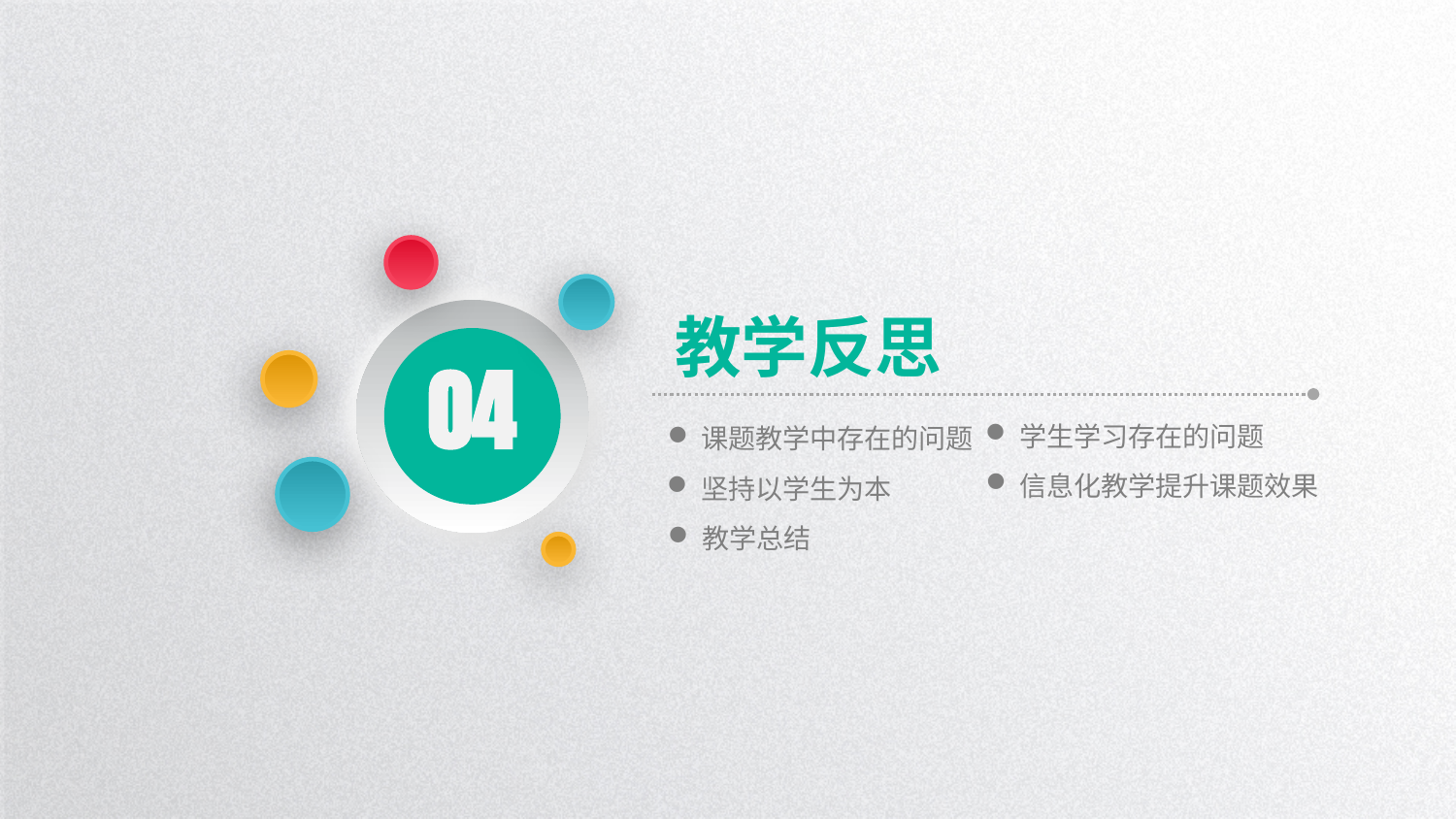

教学反思

04
学生学习存在的问题
课题教学中存在的问题

信息化教学提升课题效果
坚持以学生为本
教学总结